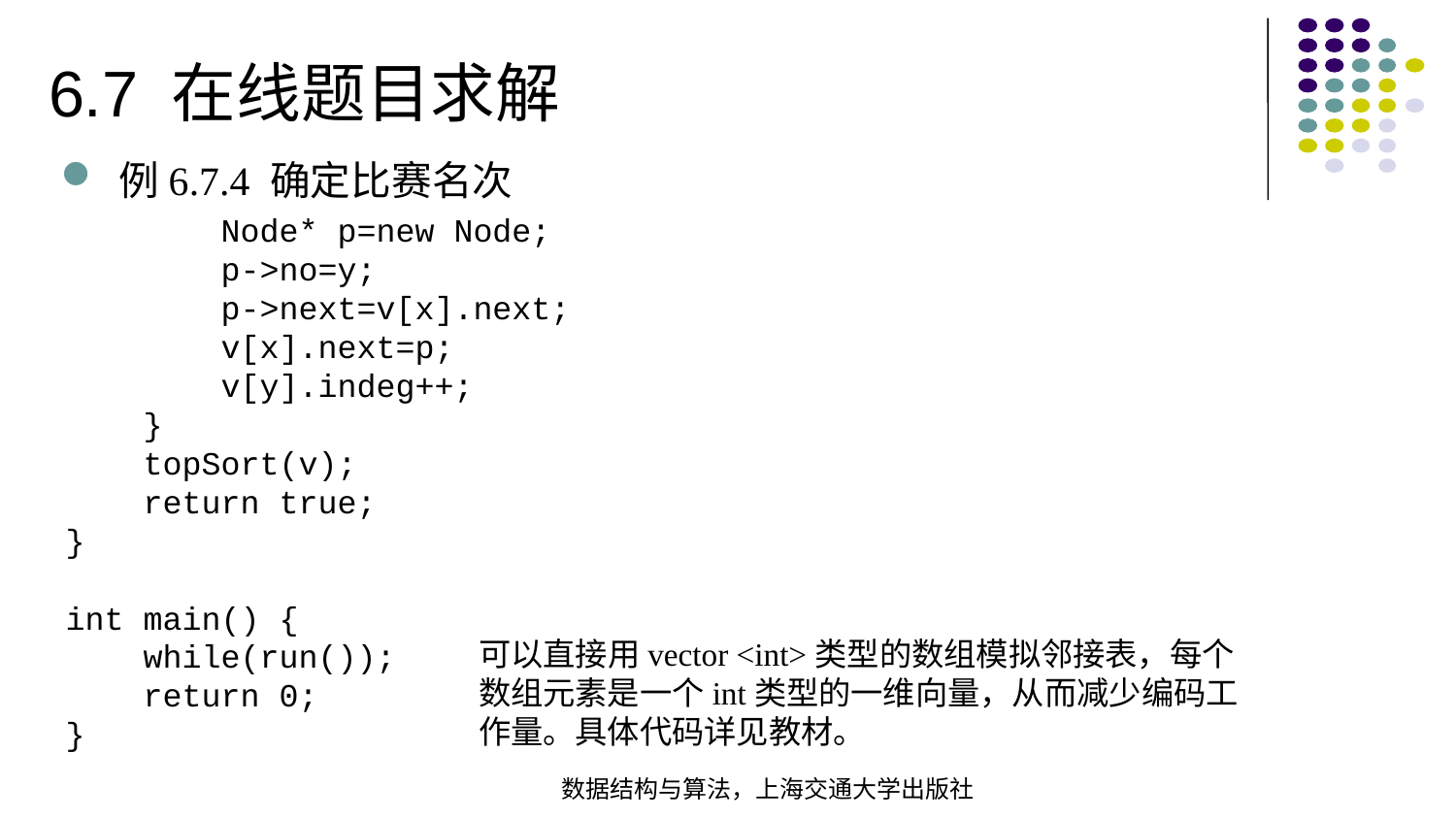

6.7 在线题目求解
例6.7.4 确定比赛名次
        Node* p=new Node;        p->no=y;        p->next=v[x].next;        v[x].next=p;        v[y].indeg++;    }
    topSort(v);
    return true;} int main() {    while(run());    return 0;
}
可以直接用vector <int>类型的数组模拟邻接表，每个数组元素是一个int类型的一维向量，从而减少编码工作量。具体代码详见教材。